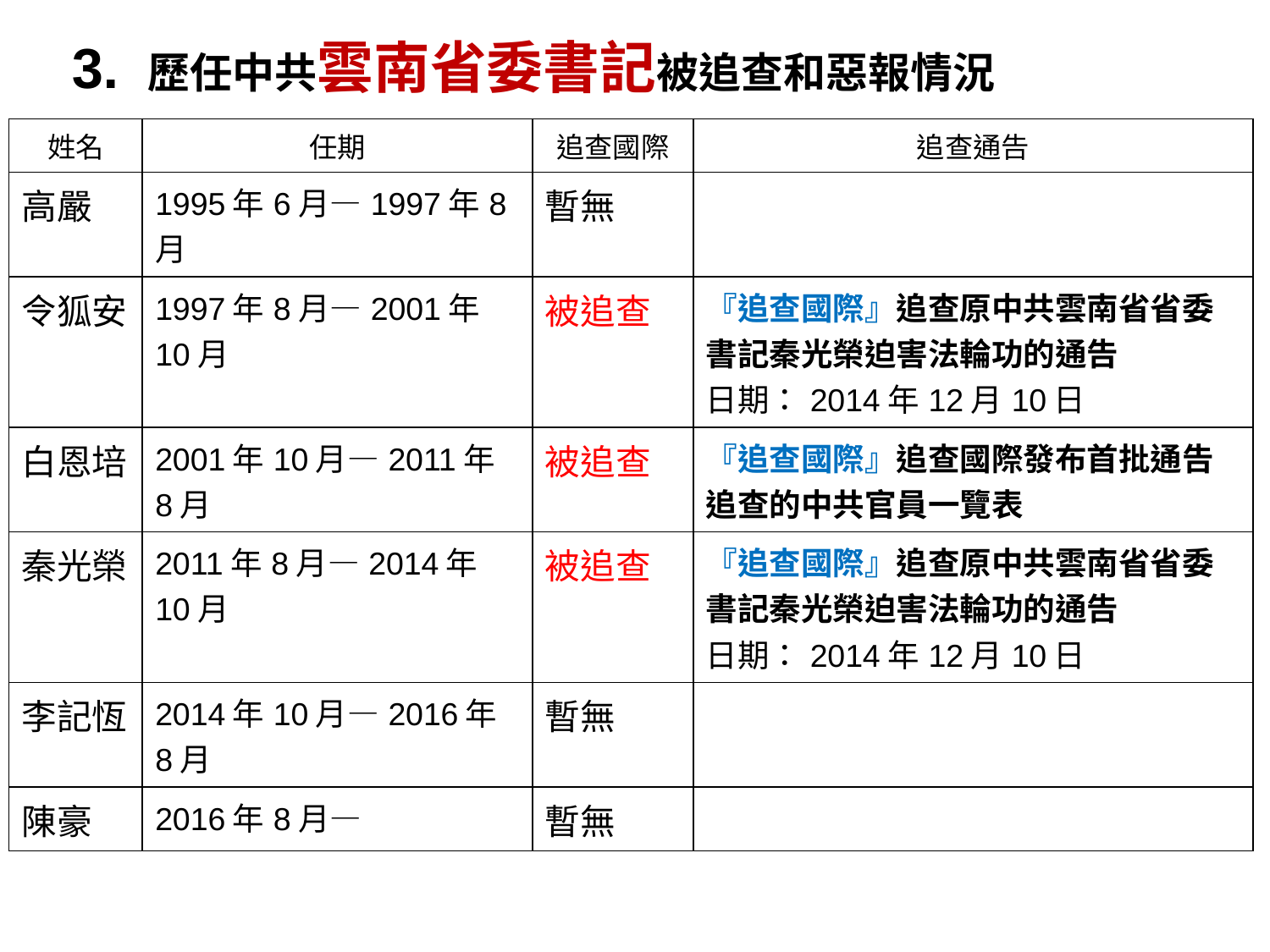

3. 歷任中共雲南省委書記被追查和惡報情況
| 姓名 | 任期 | 追查國際 | 追查通告 |
| --- | --- | --- | --- |
| 高嚴 | 1995年6月—1997年8月 | 暫無 |  |
| 令狐安 | 1997年8月—2001年10月 | 被追查 | 『追查國際』追查原中共雲南省省委書記秦光榮迫害法輪功的通告 日期：2014年12月10日 |
| 白恩培 | 2001年10月—2011年8月 | 被追查 | 『追查國際』追查國際發布首批通告追查的中共官員一覽表 |
| 秦光榮 | 2011年8月—2014年10月 | 被追查 | 『追查國際』追查原中共雲南省省委書記秦光榮迫害法輪功的通告 日期：2014年12月10日 |
| 李記恆 | 2014年10月—2016年8月 | 暫無 |  |
| 陳豪 | 2016年8月— | 暫無 |  |